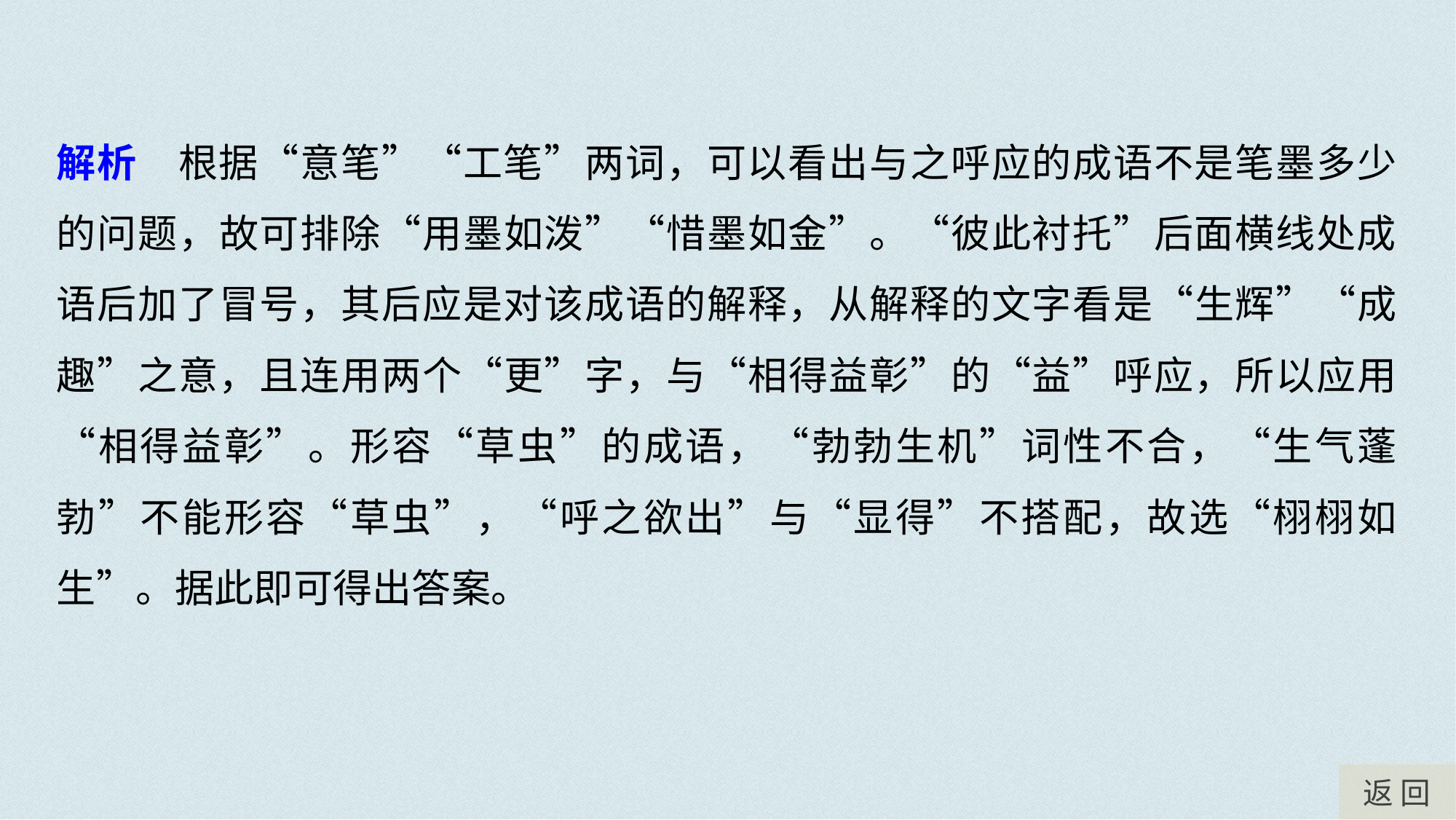

解析　根据“意笔”“工笔”两词，可以看出与之呼应的成语不是笔墨多少的问题，故可排除“用墨如泼”“惜墨如金”。“彼此衬托”后面横线处成语后加了冒号，其后应是对该成语的解释，从解释的文字看是“生辉”“成趣”之意，且连用两个“更”字，与“相得益彰”的“益”呼应，所以应用“相得益彰”。形容“草虫”的成语，“勃勃生机”词性不合，“生气蓬勃”不能形容“草虫”，“呼之欲出”与“显得”不搭配，故选“栩栩如生”。据此即可得出答案。
返 回